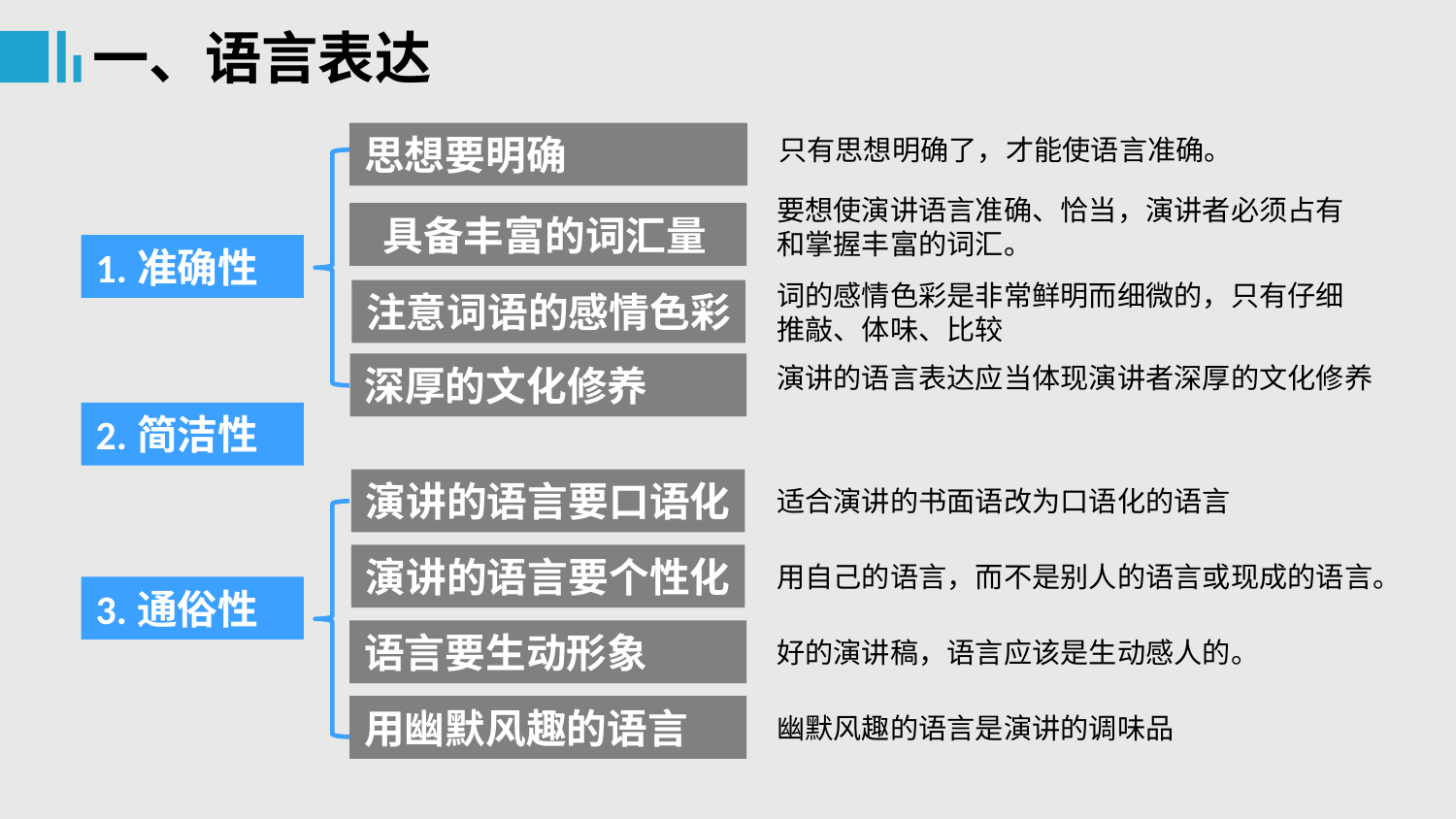

一、语言表达

思想要明确
只有思想明确了，才能使语言准确。

要想使演讲语言准确、恰当，演讲者必须占有和掌握丰富的词汇。
 具备丰富的词汇量
1.准确性
词的感情色彩是非常鲜明而细微的，只有仔细推敲、体味、比较
注意词语的感情色彩
深厚的文化修养
演讲的语言表达应当体现演讲者深厚的文化修养
2.简洁性
演讲的语言要口语化
适合演讲的书面语改为口语化的语言

演讲的语言要个性化
用自己的语言，而不是别人的语言或现成的语言。
3.通俗性
语言要生动形象
好的演讲稿，语言应该是生动感人的。
用幽默风趣的语言
幽默风趣的语言是演讲的调味品